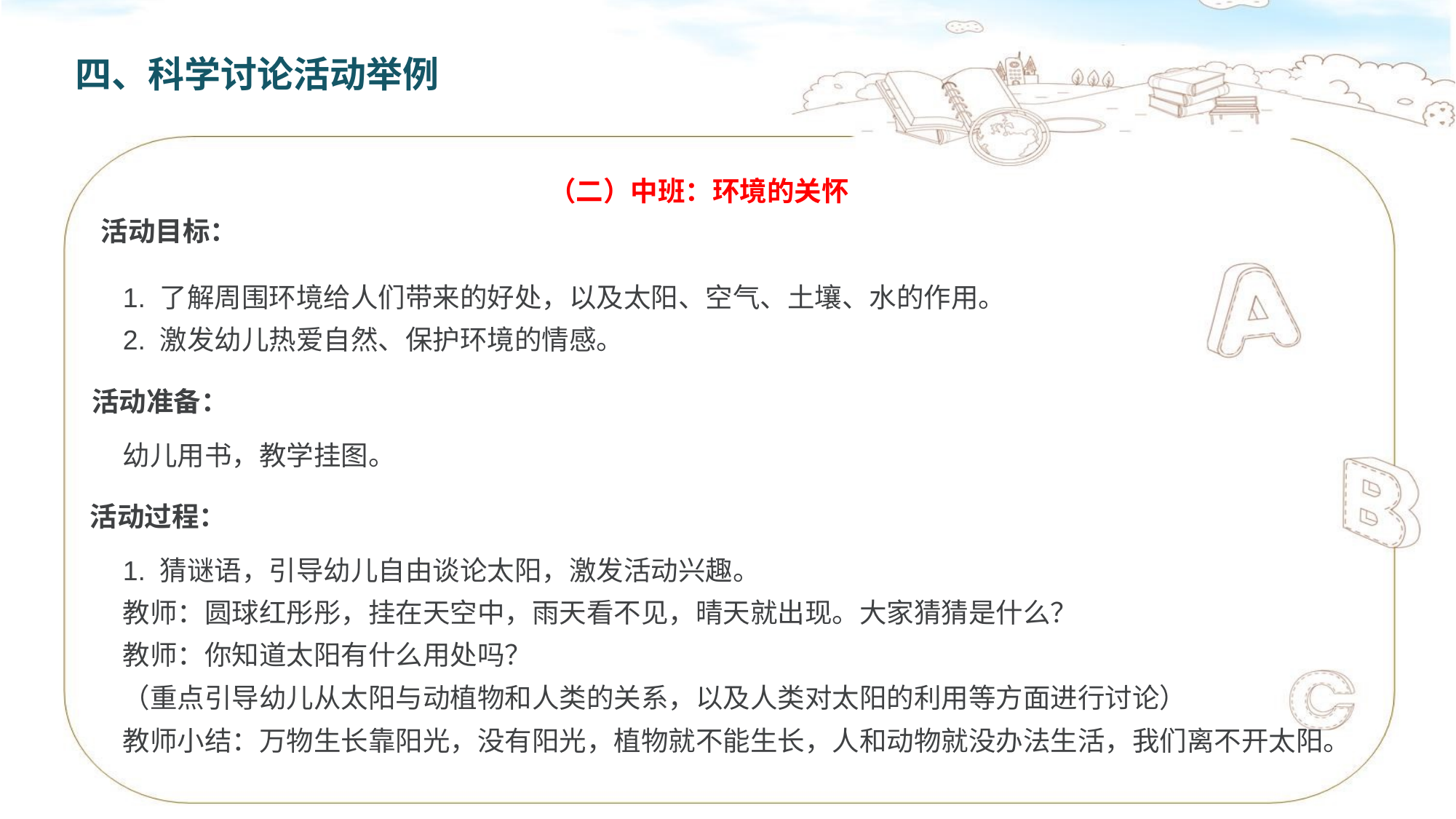

四、科学讨论活动举例
（二）中班：环境的关怀
活动目标：
1. 了解周围环境给人们带来的好处，以及太阳、空气、土壤、水的作用。
2. 激发幼儿热爱自然、保护环境的情感。
活动准备：
幼儿用书，教学挂图。
活动过程：
1. 猜谜语，引导幼儿自由谈论太阳，激发活动兴趣。
教师：圆球红彤彤，挂在天空中，雨天看不见，晴天就出现。大家猜猜是什么？
教师：你知道太阳有什么用处吗？
（重点引导幼儿从太阳与动植物和人类的关系，以及人类对太阳的利用等方面进行讨论）
教师小结：万物生长靠阳光，没有阳光，植物就不能生长，人和动物就没办法生活，我们离不开太阳。